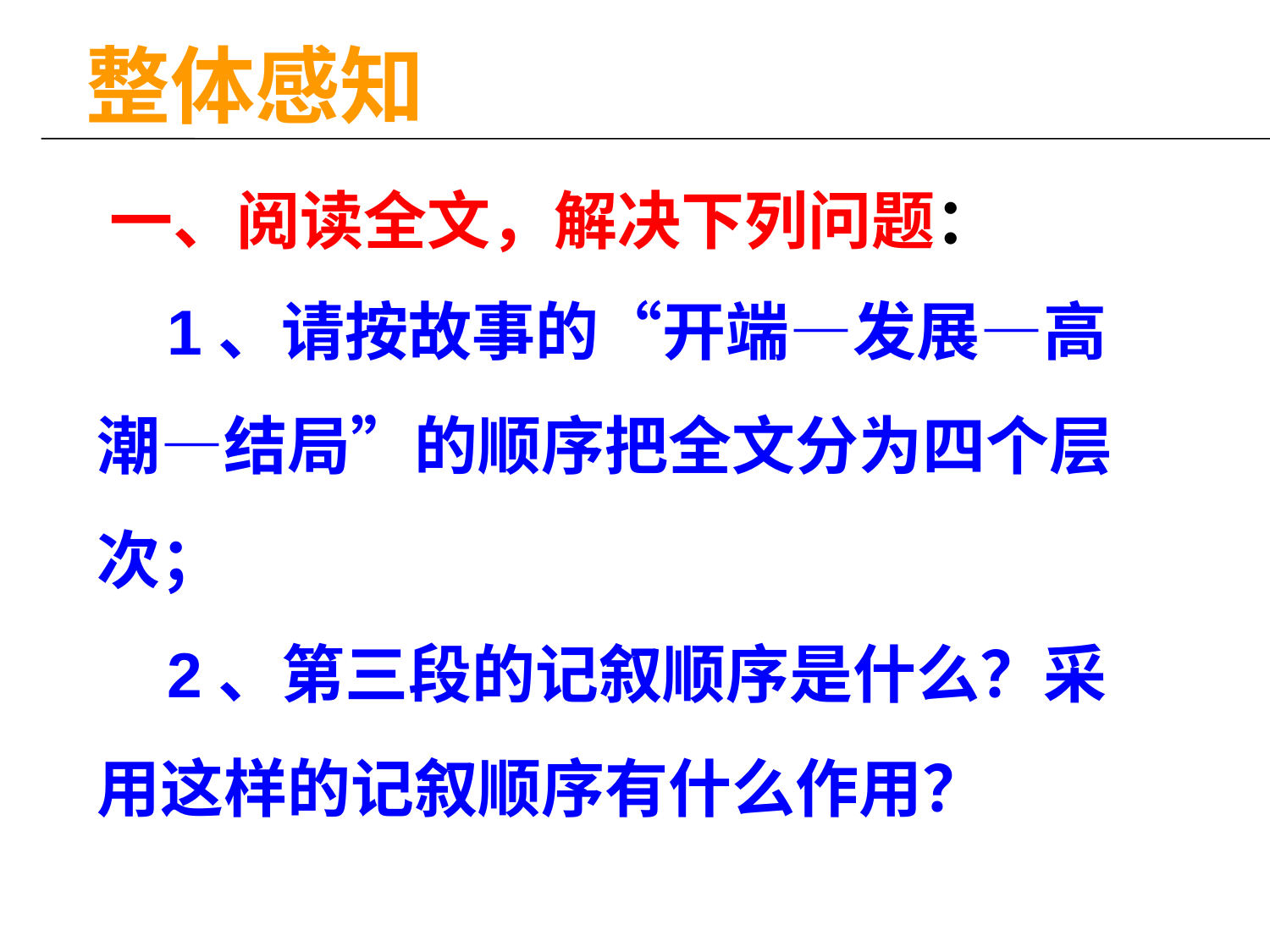

整体感知

一、阅读全文，解决下列问题：
    1、请按故事的“开端—发展—高潮—结局”的顺序把全文分为四个层次；
    2、第三段的记叙顺序是什么？采用这样的记叙顺序有什么作用？